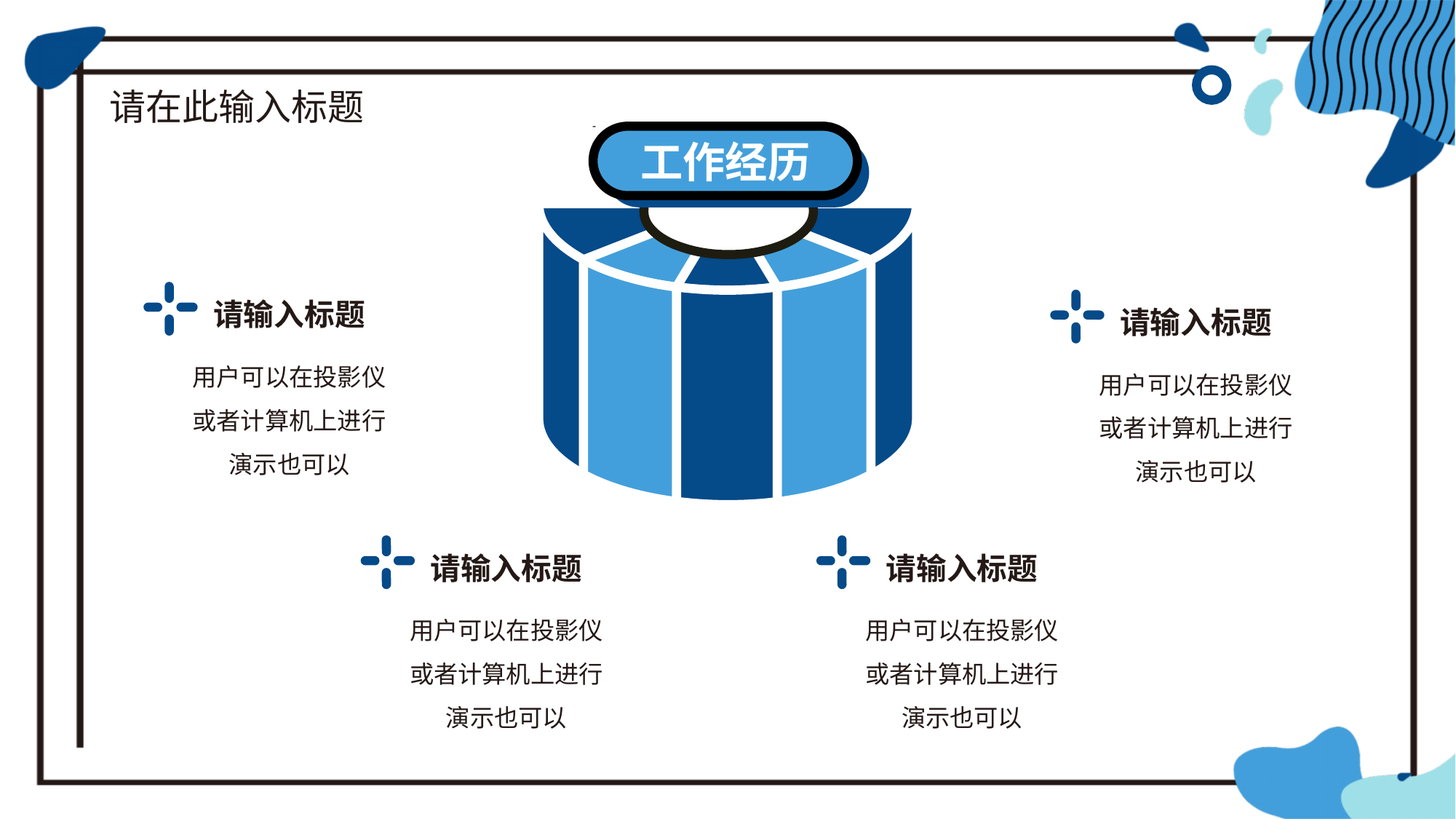

工作经历

请输入标题
用户可以在投影仪或者计算机上进行演示也可以

请输入标题
用户可以在投影仪或者计算机上进行演示也可以

请输入标题
用户可以在投影仪或者计算机上进行演示也可以

请输入标题
用户可以在投影仪或者计算机上进行演示也可以